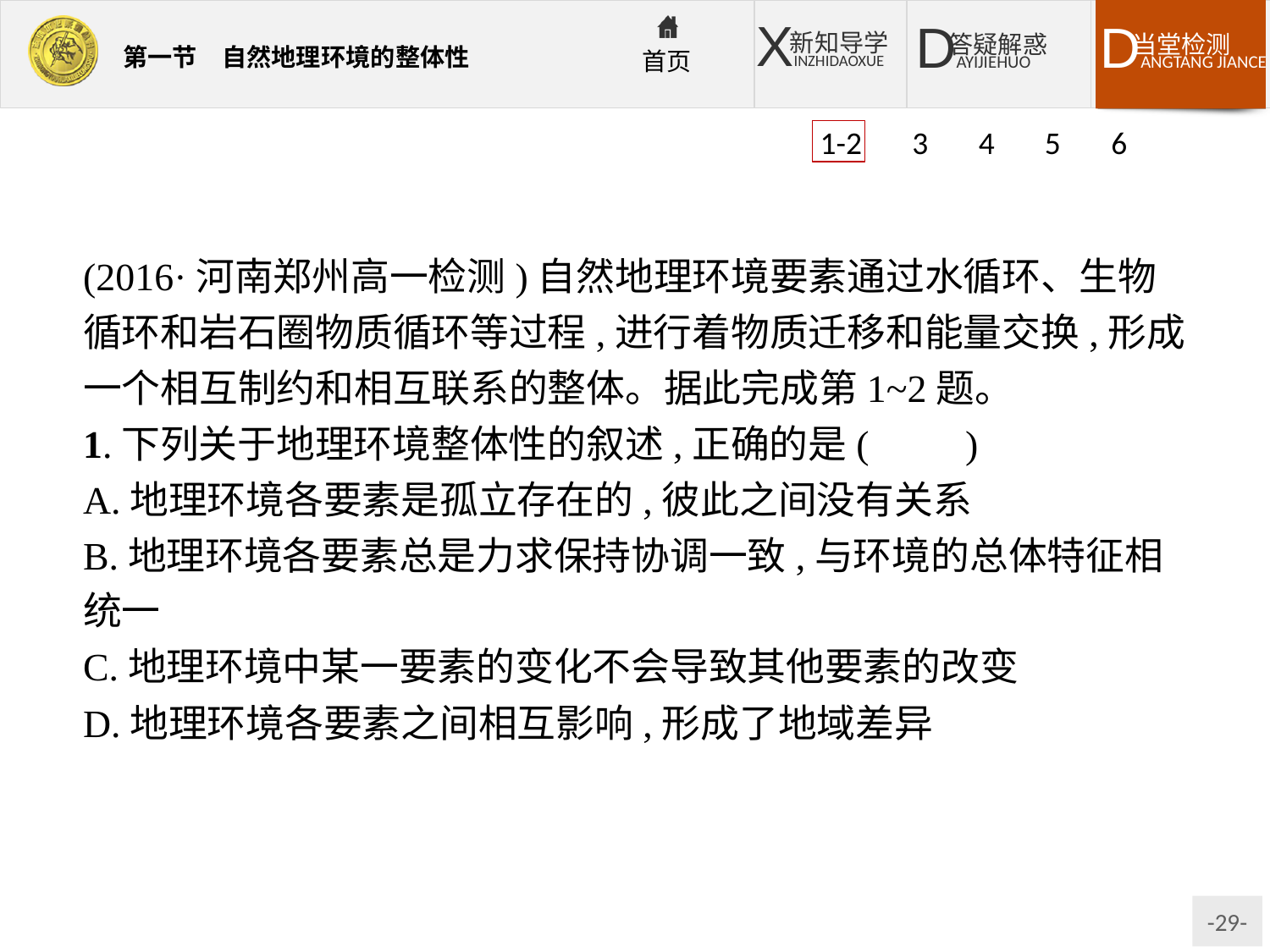

1-2       3       4       5       6

(2016·河南郑州高一检测)自然地理环境要素通过水循环、生物循环和岩石圈物质循环等过程,进行着物质迁移和能量交换,形成一个相互制约和相互联系的整体。据此完成第1~2题。
1.下列关于地理环境整体性的叙述,正确的是(　　)
A.地理环境各要素是孤立存在的,彼此之间没有关系
B.地理环境各要素总是力求保持协调一致,与环境的总体特征相统一
C.地理环境中某一要素的变化不会导致其他要素的改变
D.地理环境各要素之间相互影响,形成了地域差异